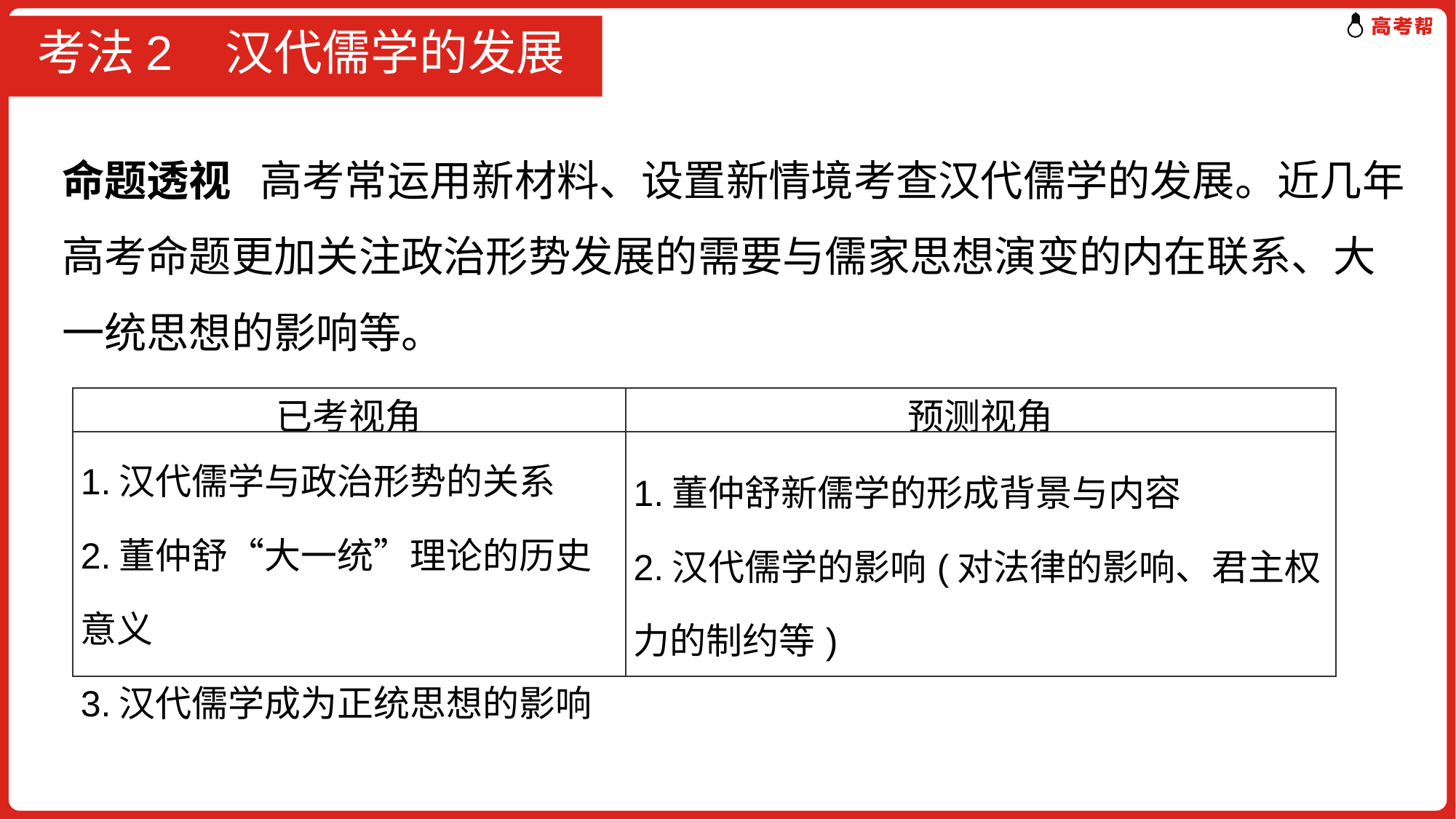

# 考法2   汉代儒学的发展
命题透视   高考常运用新材料、设置新情境考查汉代儒学的发展。近几年高考命题更加关注政治形势发展的需要与儒家思想演变的内在联系、大一统思想的影响等。
| 已考视角 | 预测视角 |
| --- | --- |
| 1.汉代儒学与政治形势的关系 2.董仲舒“大一统”理论的历史意义 3.汉代儒学成为正统思想的影响 | 1.董仲舒新儒学的形成背景与内容 2.汉代儒学的影响(对法律的影响、君主权力的制约等) |